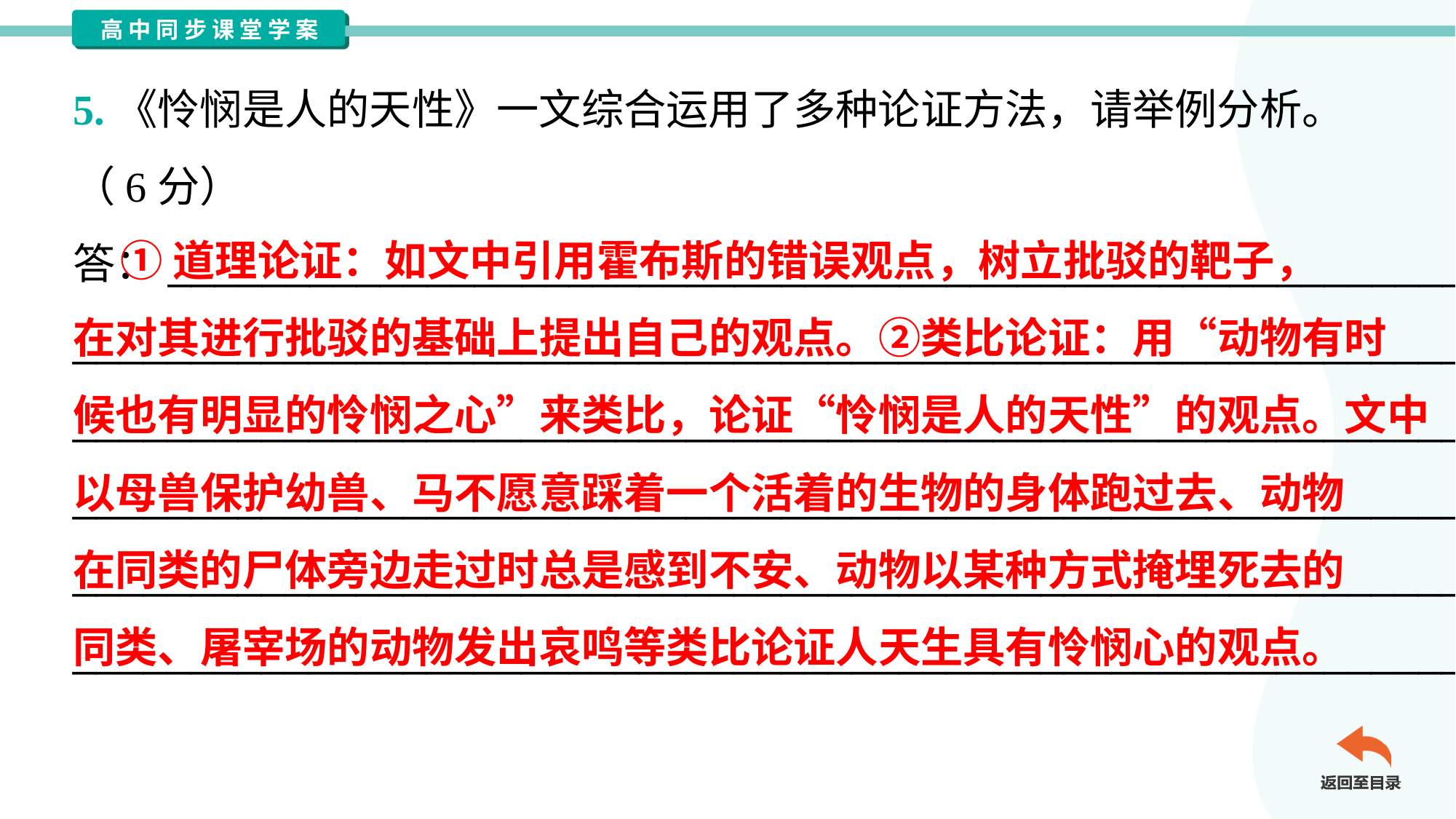

5.《怜悯是人的天性》一文综合运用了多种论证方法，请举例分析。
（6分）
答：_________________________________________________________
_____________________________________________________________
_____________________________________________________________
_____________________________________________________________
_____________________________________________________________
_____________________________________________________________
     ①道理论证：如文中引用霍布斯的错误观点，树立批驳的靶子，
在对其进行批驳的基础上提出自己的观点。②类比论证：用“动物有时
候也有明显的怜悯之心”来类比，论证“怜悯是人的天性”的观点。文中
以母兽保护幼兽、马不愿意踩着一个活着的生物的身体跑过去、动物
在同类的尸体旁边走过时总是感到不安、动物以某种方式掩埋死去的
同类、屠宰场的动物发出哀鸣等类比论证人天生具有怜悯心的观点。